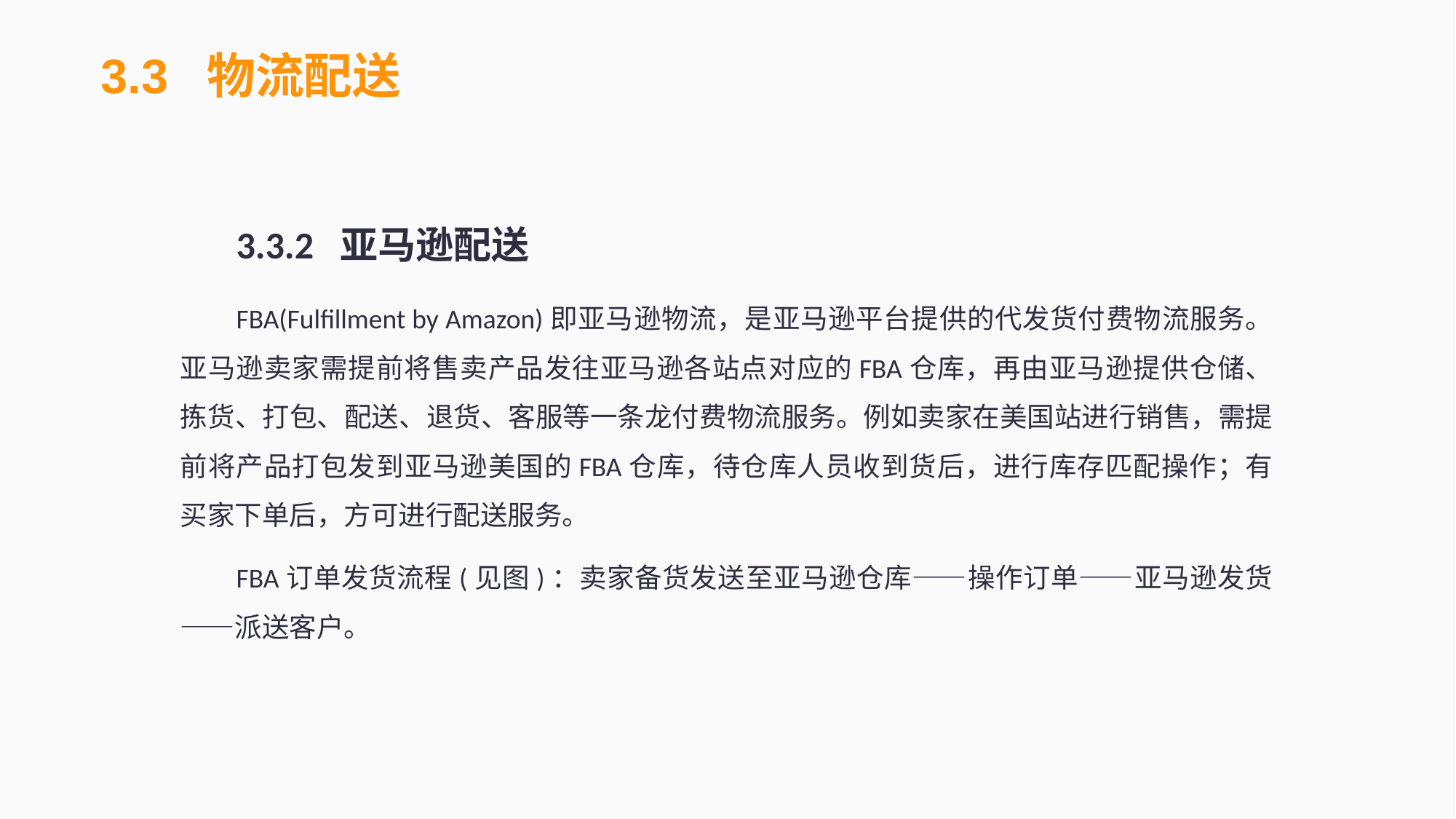

3.3  物流配送
3.3.2  亚马逊配送
FBA(Fulfillment by Amazon)即亚马逊物流，是亚马逊平台提供的代发货付费物流服务。亚马逊卖家需提前将售卖产品发往亚马逊各站点对应的FBA仓库，再由亚马逊提供仓储、拣货、打包、配送、退货、客服等一条龙付费物流服务。例如卖家在美国站进行销售，需提前将产品打包发到亚马逊美国的FBA仓库，待仓库人员收到货后，进行库存匹配操作；有买家下单后，方可进行配送服务。
FBA订单发货流程(见图)：卖家备货发送至亚马逊仓库——操作订单——亚马逊发货——派送客户。